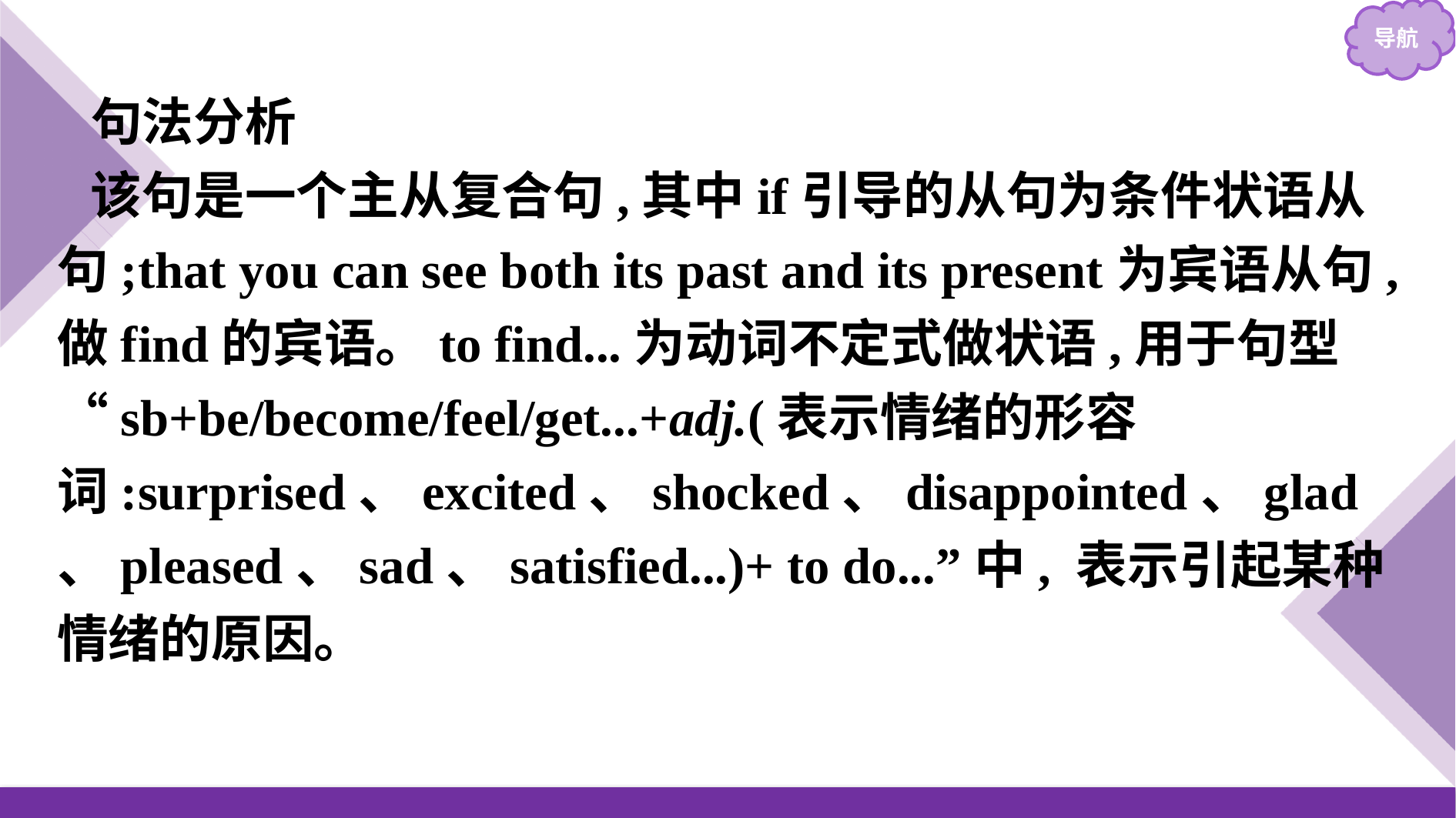

句法分析
该句是一个主从复合句,其中if引导的从句为条件状语从句;that you can see both its past and its present为宾语从句,做find的宾语。to find...为动词不定式做状语,用于句型“sb+be/become/feel/get...+adj.(表示情绪的形容词:surprised、excited、shocked、disappointed、glad、pleased、sad、satisfied...)+ to do...”中, 表示引起某种情绪的原因。